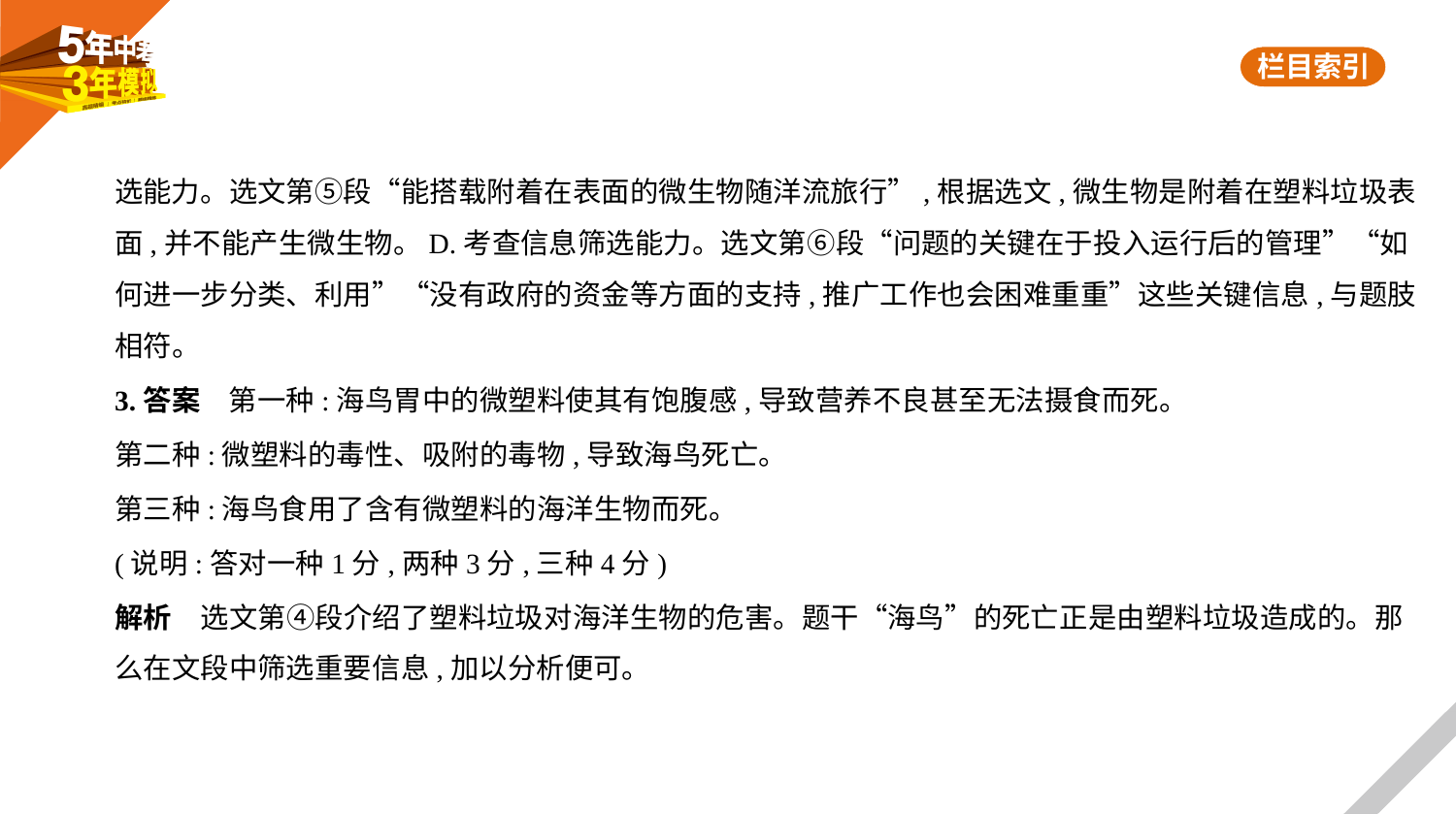

选能力。选文第⑤段“能搭载附着在表面的微生物随洋流旅行”,根据选文,微生物是附着在塑料垃圾表
面,并不能产生微生物。D.考查信息筛选能力。选文第⑥段“问题的关键在于投入运行后的管理”“如
何进一步分类、利用”“没有政府的资金等方面的支持,推广工作也会困难重重”这些关键信息,与题肢
相符。
3.答案　第一种:海鸟胃中的微塑料使其有饱腹感,导致营养不良甚至无法摄食而死。
第二种:微塑料的毒性、吸附的毒物,导致海鸟死亡。
第三种:海鸟食用了含有微塑料的海洋生物而死。
(说明:答对一种1分,两种3分,三种4分)
解析　选文第④段介绍了塑料垃圾对海洋生物的危害。题干“海鸟”的死亡正是由塑料垃圾造成的。那
么在文段中筛选重要信息,加以分析便可。